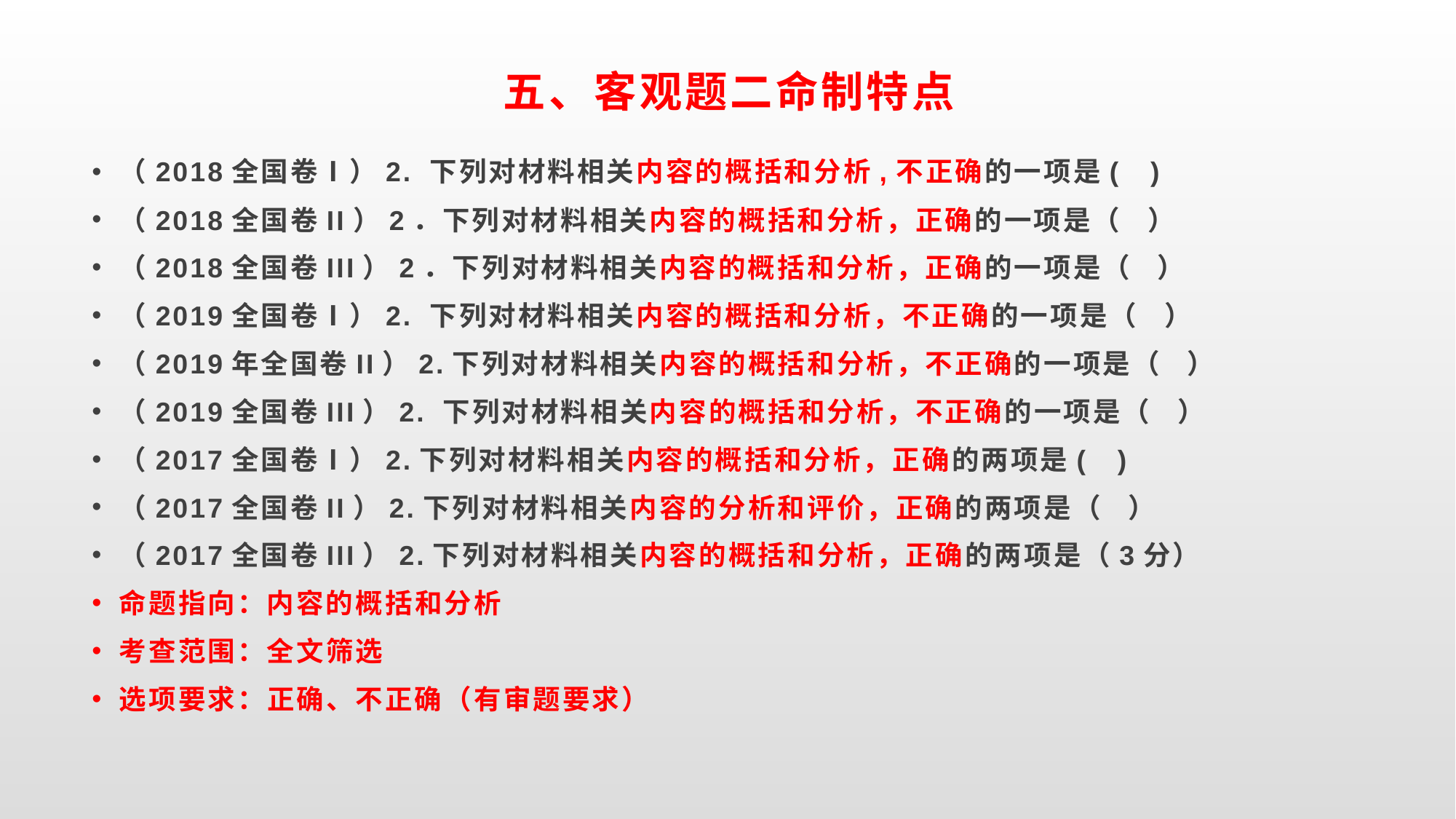

# 五、客观题二命制特点
（2018全国卷Ⅰ）2. 下列对材料相关内容的概括和分析,不正确的一项是(   )
（2018全国卷II）2．下列对材料相关内容的概括和分析，正确的一项是（   ）
（2018全国卷III）2．下列对材料相关内容的概括和分析，正确的一项是（   ）
（2019全国卷Ⅰ）2. 下列对材料相关内容的概括和分析，不正确的一项是（   ）
（2019年全国卷II）2.下列对材料相关内容的概括和分析，不正确的一项是（   ）
（2019全国卷III）2. 下列对材料相关内容的概括和分析，不正确的一项是（   ）
（2017全国卷Ⅰ）2.下列对材料相关内容的概括和分析，正确的两项是(   )
（2017全国卷II）2.下列对材料相关内容的分析和评价，正确的两项是（   ）
（2017全国卷III）2.下列对材料相关内容的概括和分析，正确的两项是（3分）
命题指向：内容的概括和分析
考查范围：全文筛选
选项要求：正确、不正确（有审题要求）